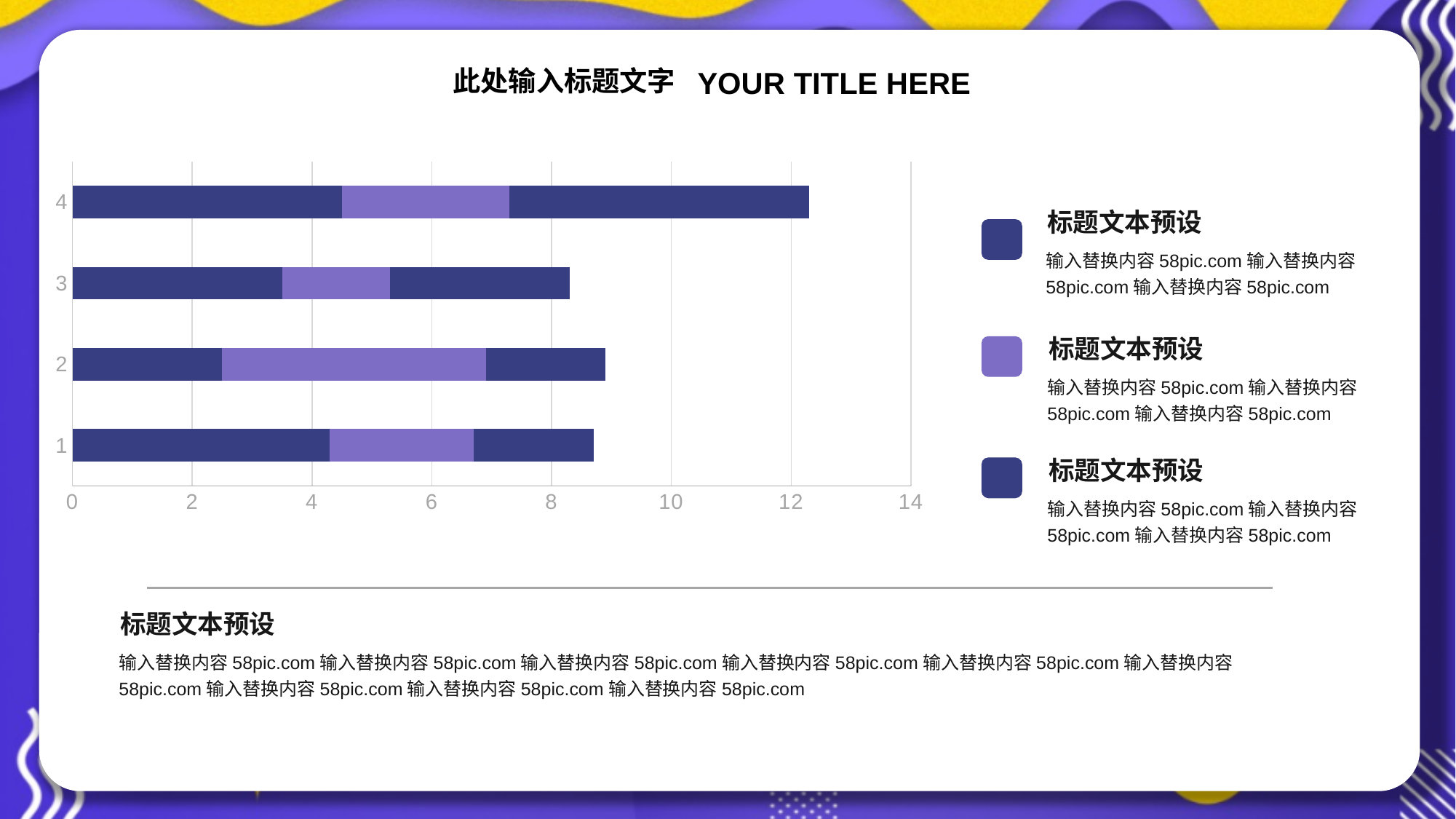

YOUR TITLE HERE
此处输入标题文字

### Chart

| Category |  |  |  |
|---|---|---|---|
标题文本预设

输入替换内容58pic.com输入替换内容58pic.com输入替换内容58pic.com
标题文本预设

输入替换内容58pic.com输入替换内容58pic.com输入替换内容58pic.com
标题文本预设

输入替换内容58pic.com输入替换内容58pic.com输入替换内容58pic.com
标题文本预设
输入替换内容58pic.com输入替换内容58pic.com输入替换内容58pic.com输入替换内容58pic.com输入替换内容58pic.com输入替换内容58pic.com输入替换内容58pic.com输入替换内容58pic.com输入替换内容58pic.com